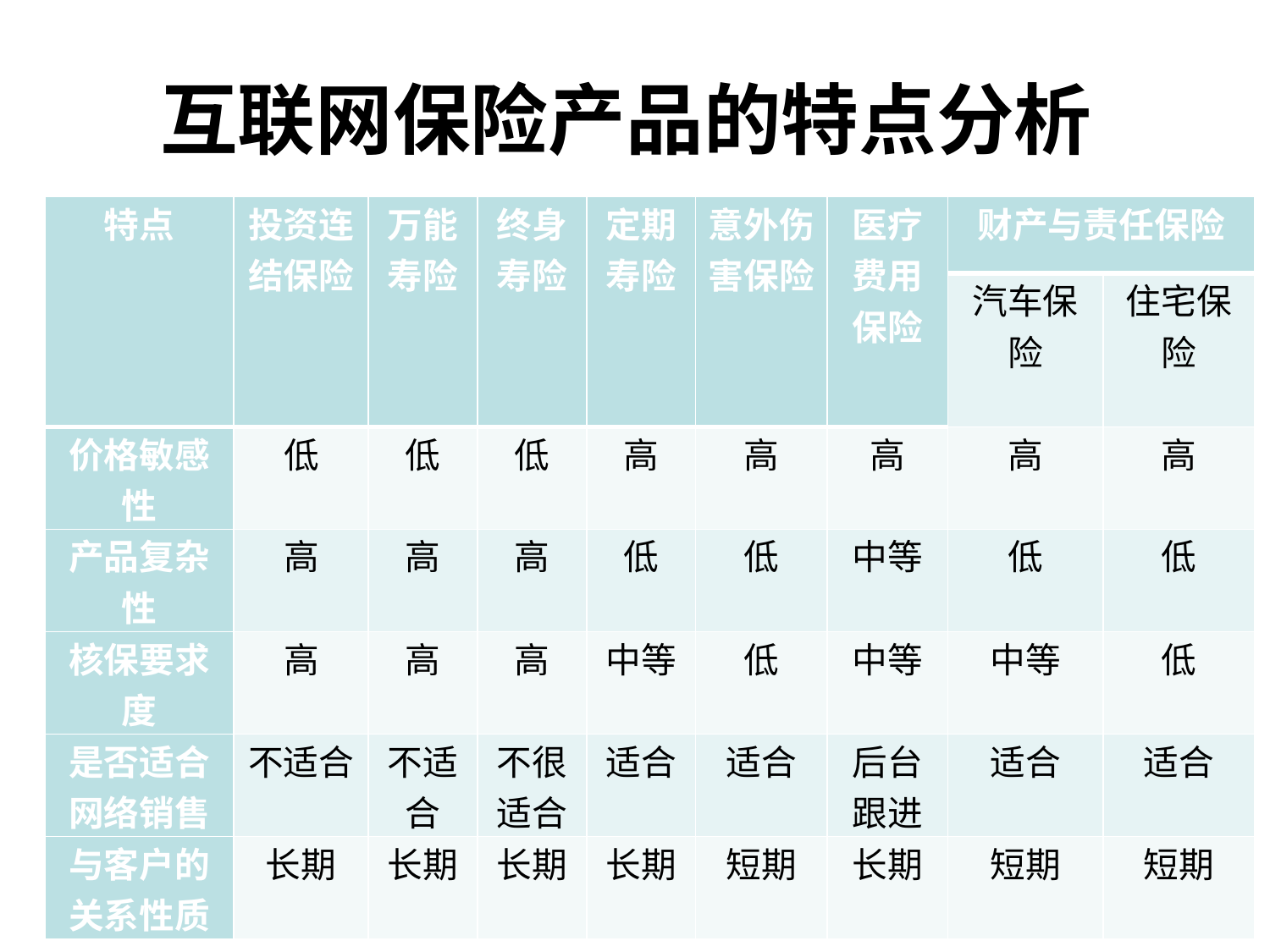

# 互联网保险产品的特点分析
| 特点 | 投资连结保险 | 万能寿险 | 终身寿险 | 定期寿险 | 意外伤害保险 | 医疗费用保险 | 财产与责任保险 |  |
| --- | --- | --- | --- | --- | --- | --- | --- | --- |
|  |  |  |  |  |  |  | 汽车保险 | 住宅保险 |
| 价格敏感性 | 低 | 低 | 低 | 高 | 高 | 高 | 高 | 高 |
| 产品复杂性 | 高 | 高 | 高 | 低 | 低 | 中等 | 低 | 低 |
| 核保要求度 | 高 | 高 | 高 | 中等 | 低 | 中等 | 中等 | 低 |
| 是否适合网络销售 | 不适合 | 不适合 | 不很适合 | 适合 | 适合 | 后台跟进 | 适合 | 适合 |
| 与客户的关系性质 | 长期 | 长期 | 长期 | 长期 | 短期 | 长期 | 短期 | 短期 |